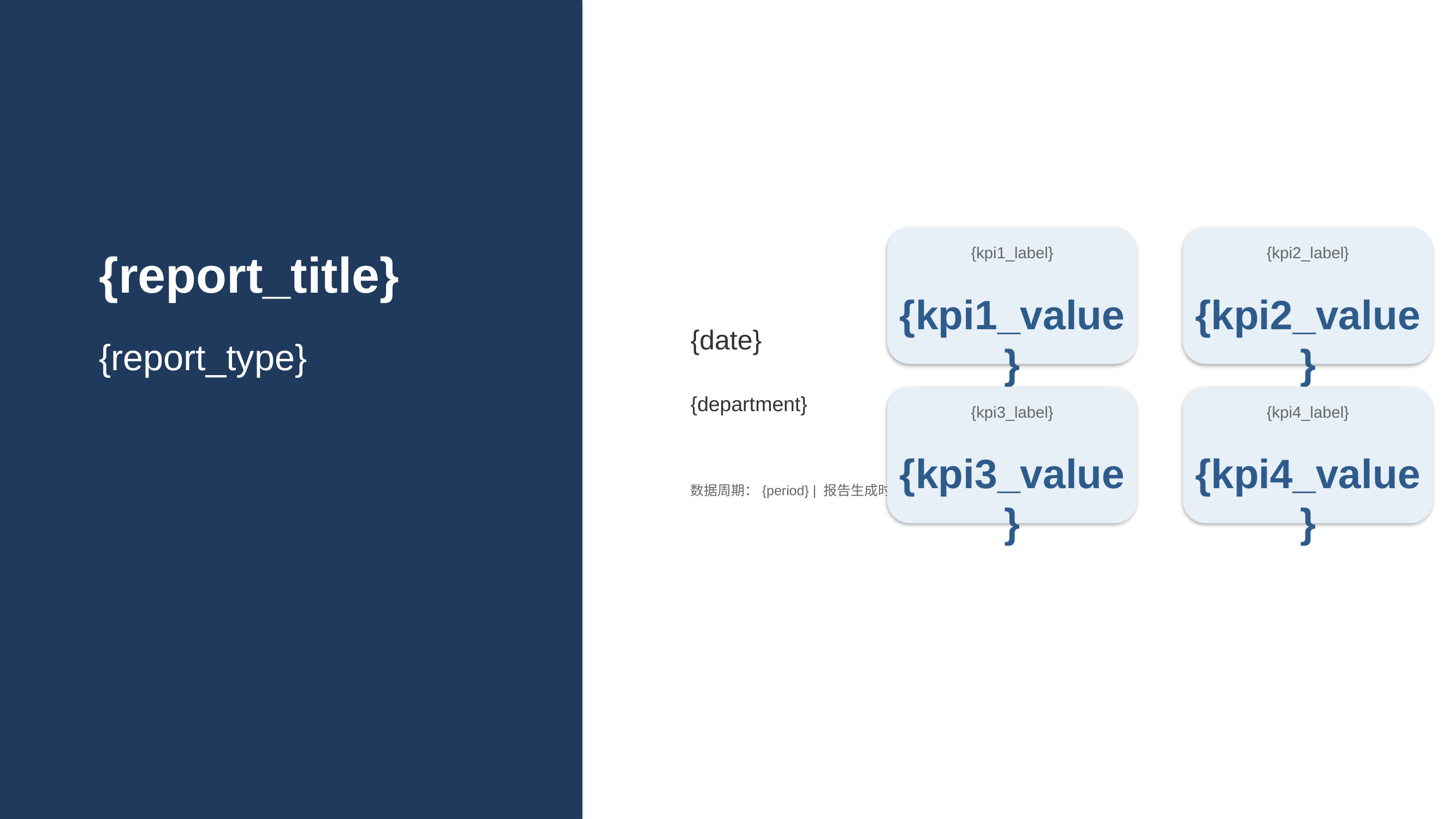

{report_title}
{kpi1_label}
{kpi2_label}
{kpi1_value}
{kpi2_value}
{date}
{report_type}
{department}

{kpi3_label}
{kpi4_label}
{kpi3_value}
{kpi4_value}
数据周期：{period} | 报告生成时间：{gen_time}